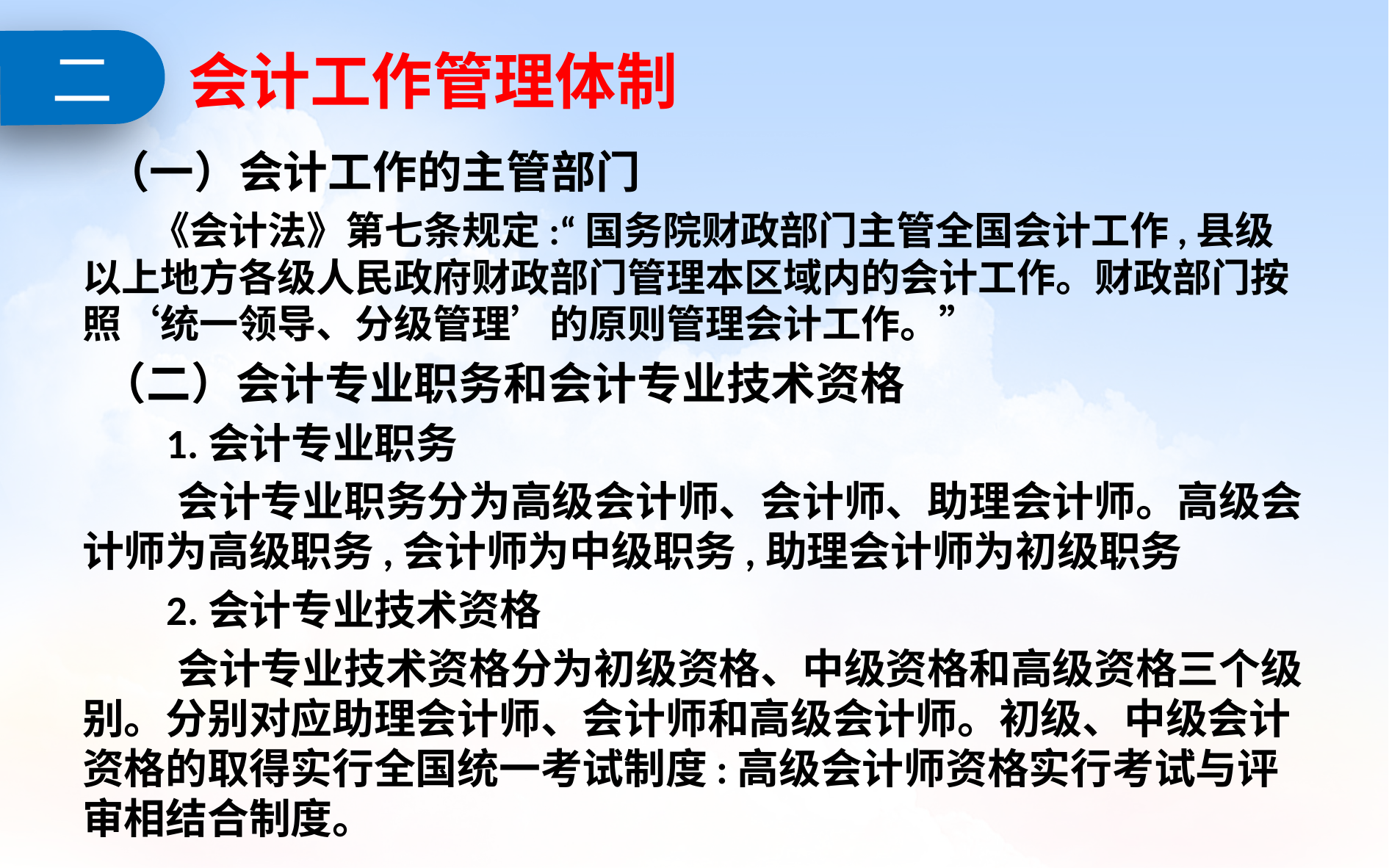

# 会计工作管理体制
二
 （一）会计工作的主管部门
       《会计法》第七条规定:“国务院财政部门主管全国会计工作,县级以上地方各级人民政府财政部门管理本区域内的会计工作。财政部门按照‘统一领导、分级管理’的原则管理会计工作。”
 （二）会计专业职务和会计专业技术资格
         1.会计专业职务
         会计专业职务分为高级会计师、会计师、助理会计师。高级会计师为高级职务,会计师为中级职务,助理会计师为初级职务
         2.会计专业技术资格
         会计专业技术资格分为初级资格、中级资格和高级资格三个级别。分别对应助理会计师、会计师和高级会计师。初级、中级会计资格的取得实行全国统一考试制度:高级会计师资格实行考试与评审相结合制度。